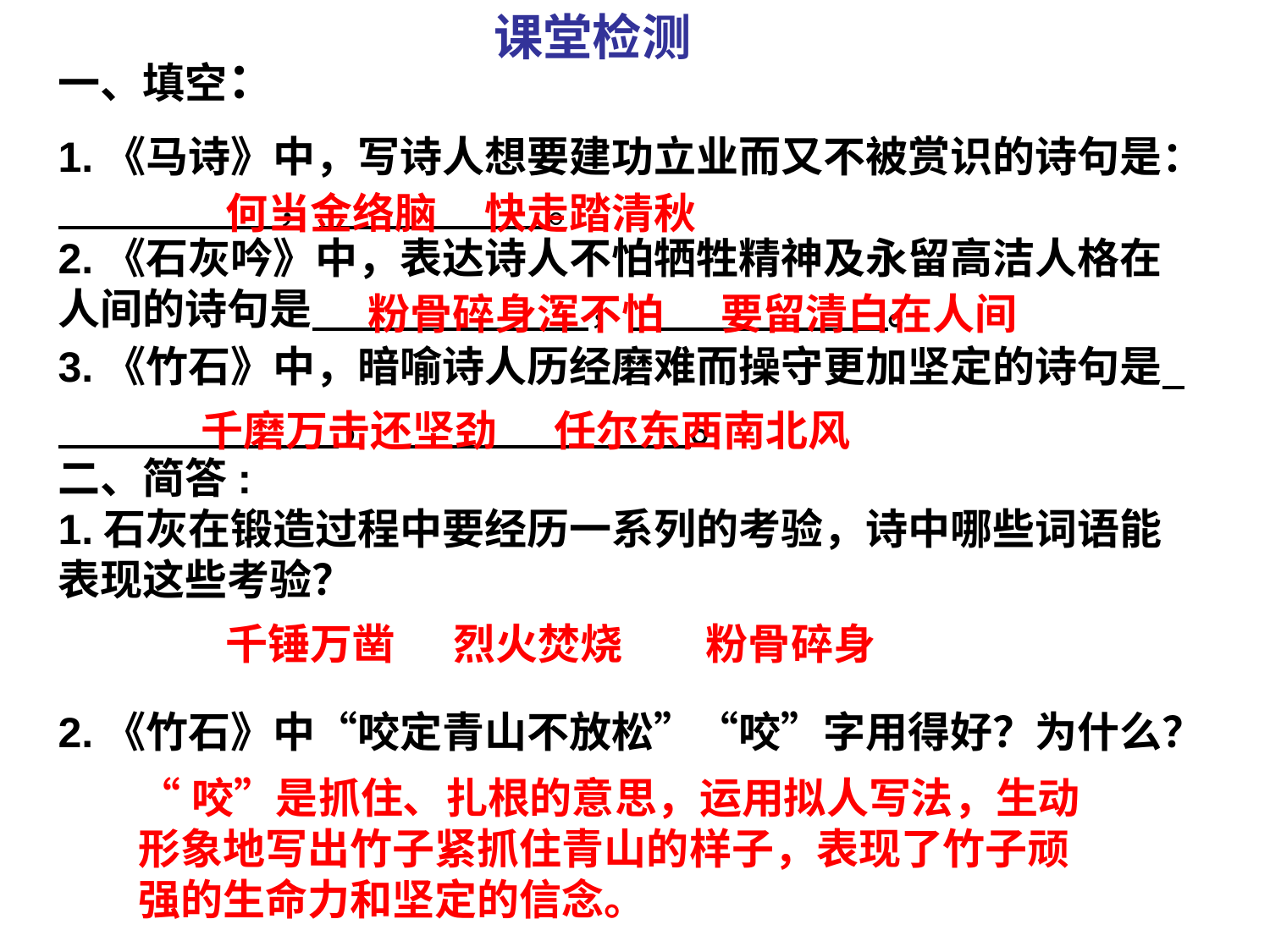

课堂检测
一、填空：
1.《马诗》中，写诗人想要建功立业而又不被赏识的诗句是：                       ，                        。
2.《石灰吟》中，表达诗人不怕牺牲精神及永留高洁人格在人间的诗句是                             ，                           。
3.《竹石》中，暗喻诗人历经磨难而操守更加坚定的诗句是                            ，                           。
二、简答:
1.石灰在锻造过程中要经历一系列的考验，诗中哪些词语能表现这些考验？

2.《竹石》中“咬定青山不放松”“咬”字用得好？为什么？

何当金络脑     快走踏清秋
粉骨碎身浑不怕      要留清白在人间
千磨万击还坚劲      任尔东西南北风
千锤万凿
烈火焚烧
粉骨碎身
“咬”是抓住、扎根的意思，运用拟人写法，生动形象地写出竹子紧抓住青山的样子，表现了竹子顽强的生命力和坚定的信念。